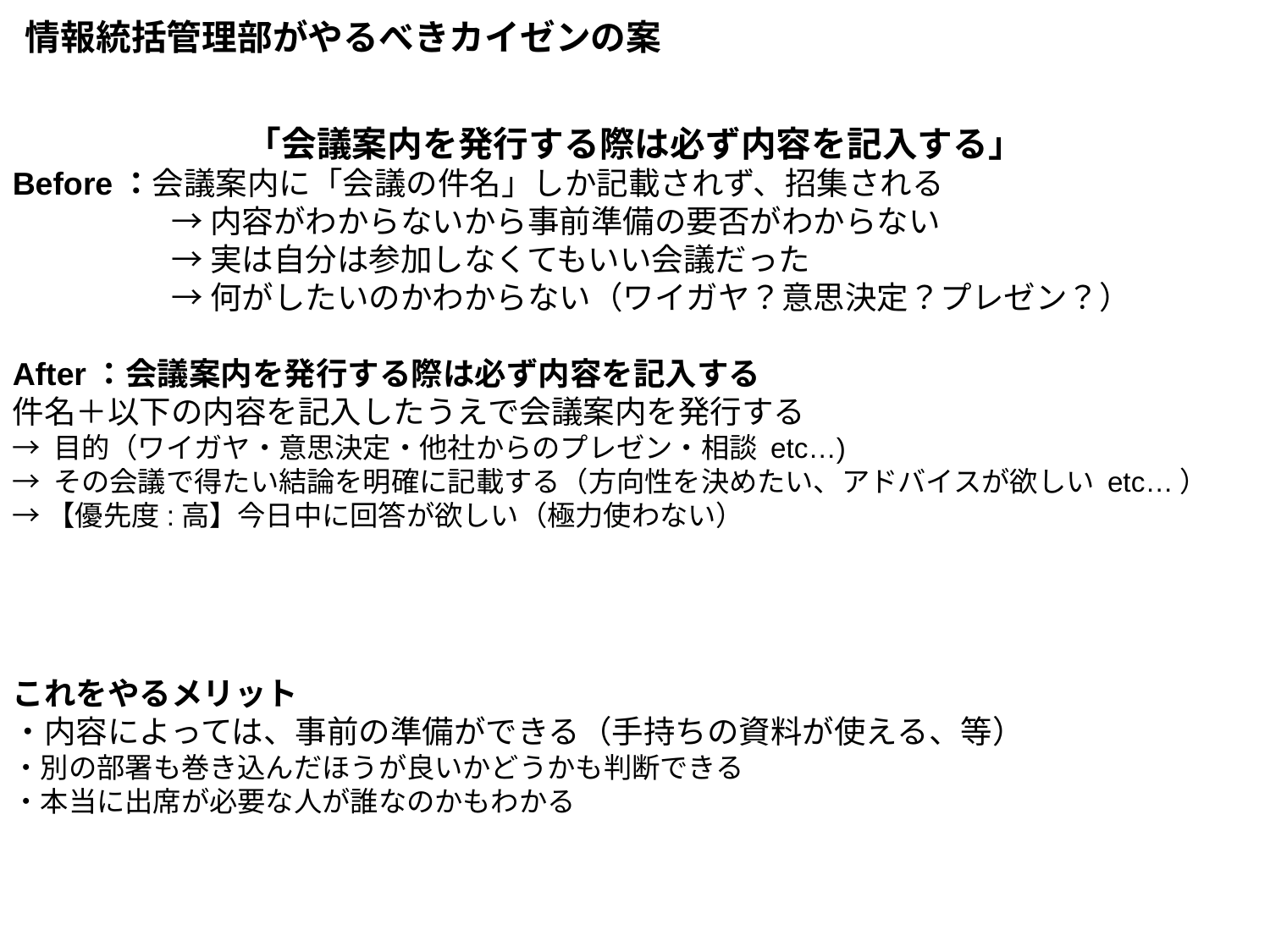

情報統括管理部がやるべきカイゼンの案
「会議案内を発行する際は必ず内容を記入する」
Before：会議案内に「会議の件名」しか記載されず、招集される
　　　　　→ 内容がわからないから事前準備の要否がわからない
　　　　　→ 実は自分は参加しなくてもいい会議だった
　　　　　→ 何がしたいのかわからない（ワイガヤ？意思決定？プレゼン？）

After：会議案内を発行する際は必ず内容を記入する
件名＋以下の内容を記入したうえで会議案内を発行する
→ 目的（ワイガヤ・意思決定・他社からのプレゼン・相談 etc…)
→ その会議で得たい結論を明確に記載する（方向性を決めたい、アドバイスが欲しい etc…）
→【優先度:高】今日中に回答が欲しい（極力使わない）
これをやるメリット
・内容によっては、事前の準備ができる（手持ちの資料が使える、等）
・別の部署も巻き込んだほうが良いかどうかも判断できる
・本当に出席が必要な人が誰なのかもわかる